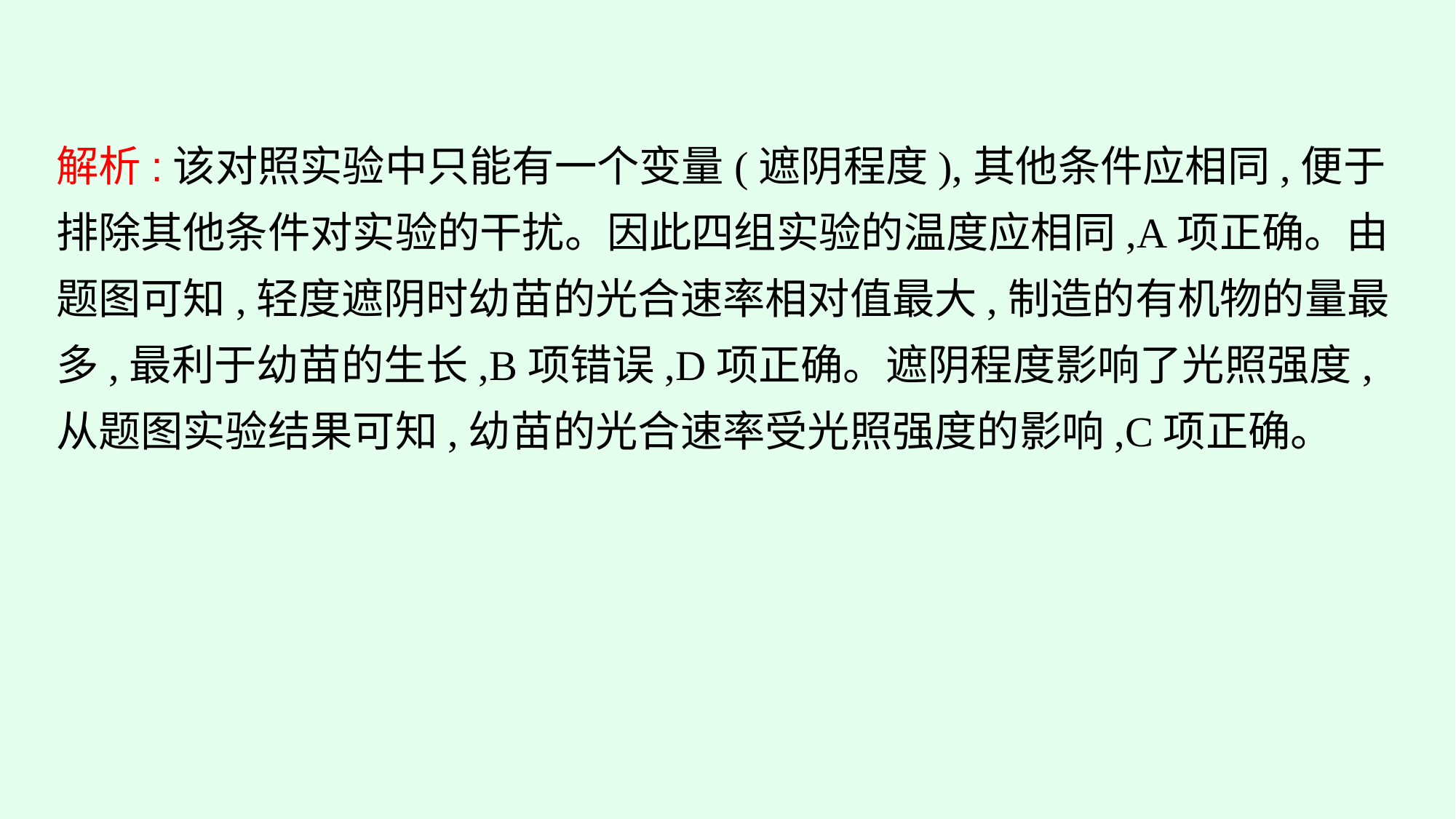

解析:该对照实验中只能有一个变量(遮阴程度),其他条件应相同,便于排除其他条件对实验的干扰。因此四组实验的温度应相同,A项正确。由题图可知,轻度遮阴时幼苗的光合速率相对值最大,制造的有机物的量最多,最利于幼苗的生长,B项错误,D项正确。遮阴程度影响了光照强度,从题图实验结果可知,幼苗的光合速率受光照强度的影响,C项正确。